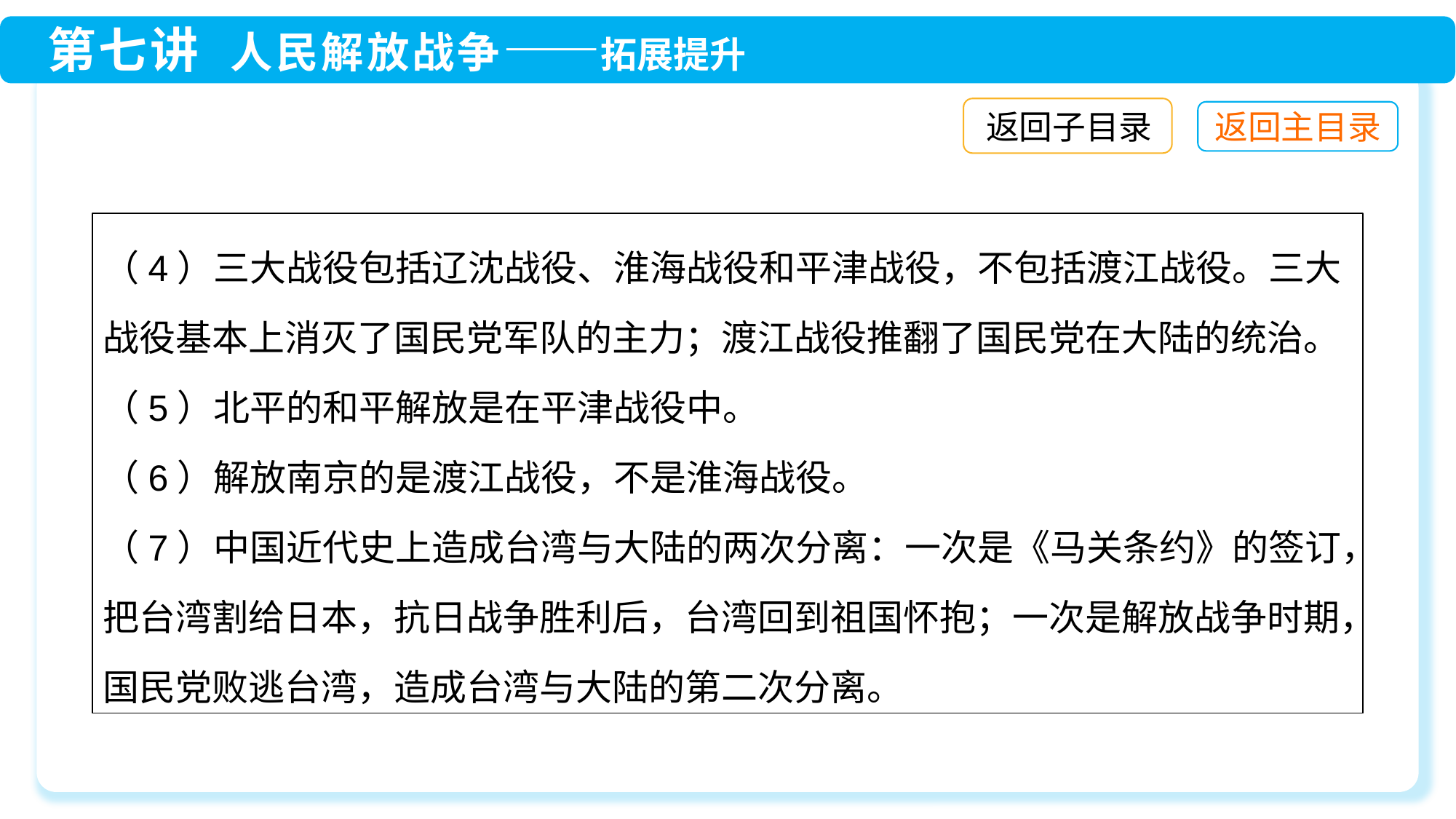

返回子目录
（4）三大战役包括辽沈战役、淮海战役和平津战役，不包括渡江战役。三大战役基本上消灭了国民党军队的主力；渡江战役推翻了国民党在大陆的统治。
（5）北平的和平解放是在平津战役中。
（6）解放南京的是渡江战役，不是淮海战役。
（7）中国近代史上造成台湾与大陆的两次分离：一次是《马关条约》的签订，把台湾割给日本，抗日战争胜利后，台湾回到祖国怀抱；一次是解放战争时期，国民党败逃台湾，造成台湾与大陆的第二次分离。